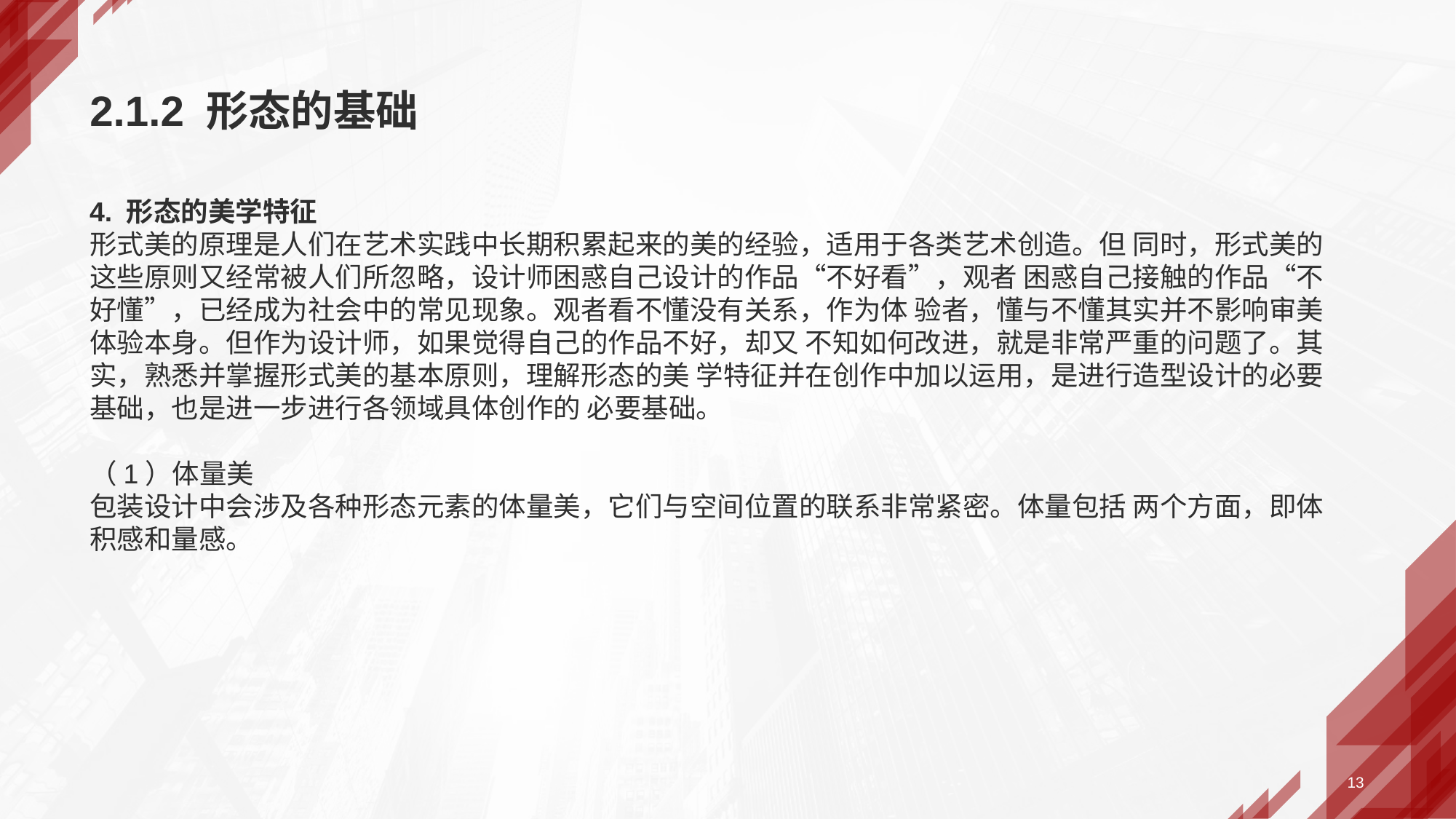

2.1.2 形态的基础
4. 形态的美学特征
形式美的原理是人们在艺术实践中长期积累起来的美的经验，适用于各类艺术创造。但 同时，形式美的这些原则又经常被人们所忽略，设计师困惑自己设计的作品“不好看”，观者 困惑自己接触的作品“不好懂”，已经成为社会中的常见现象。观者看不懂没有关系，作为体 验者，懂与不懂其实并不影响审美体验本身。但作为设计师，如果觉得自己的作品不好，却又 不知如何改进，就是非常严重的问题了。其实，熟悉并掌握形式美的基本原则，理解形态的美 学特征并在创作中加以运用，是进行造型设计的必要基础，也是进一步进行各领域具体创作的 必要基础。

（1）体量美
包装设计中会涉及各种形态元素的体量美，它们与空间位置的联系非常紧密。体量包括 两个方面，即体积感和量感。
13